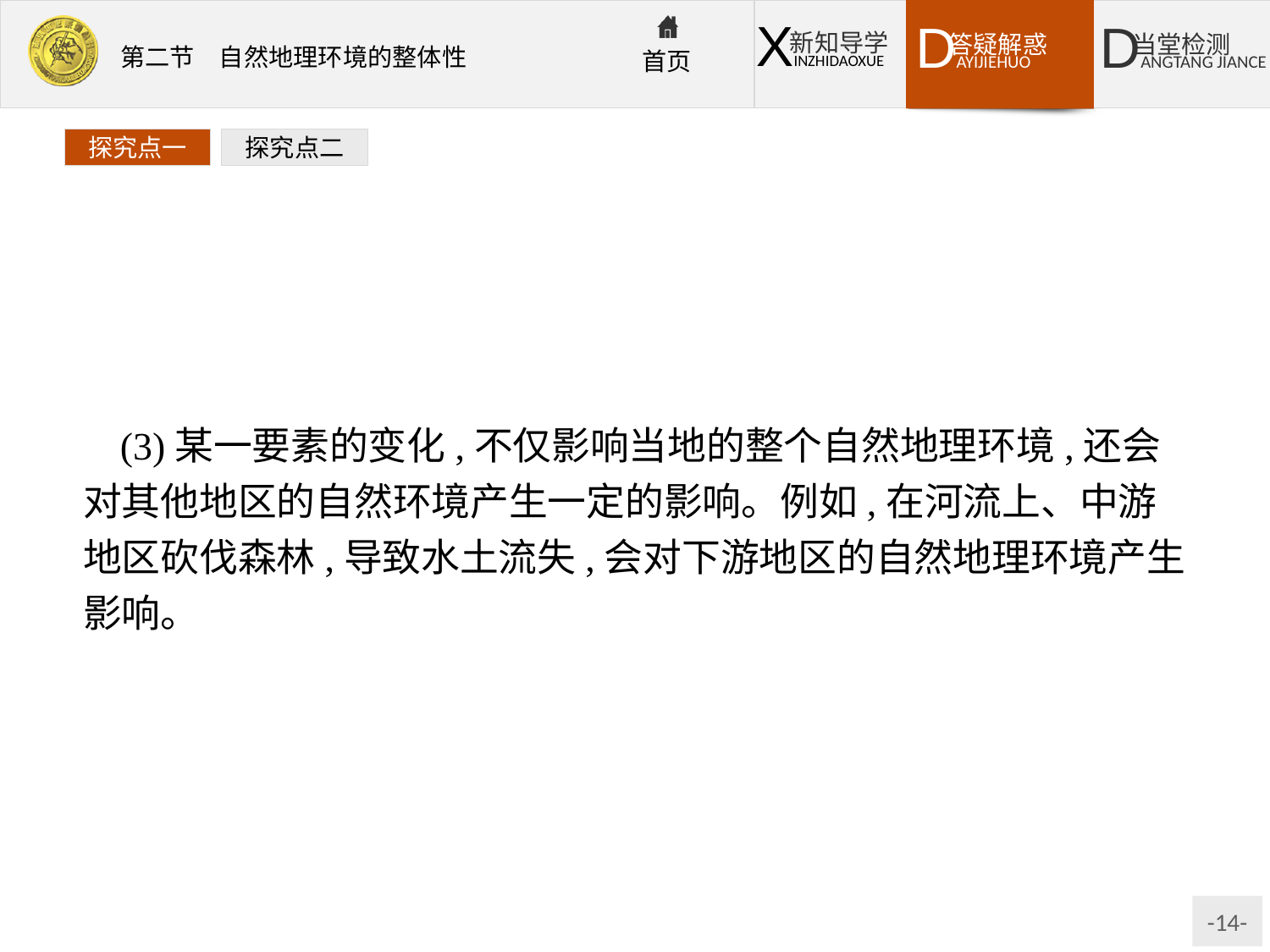

探究点一
探究点二
(3)某一要素的变化,不仅影响当地的整个自然地理环境,还会对其他地区的自然环境产生一定的影响。例如,在河流上、中游地区砍伐森林,导致水土流失,会对下游地区的自然地理环境产生影响。